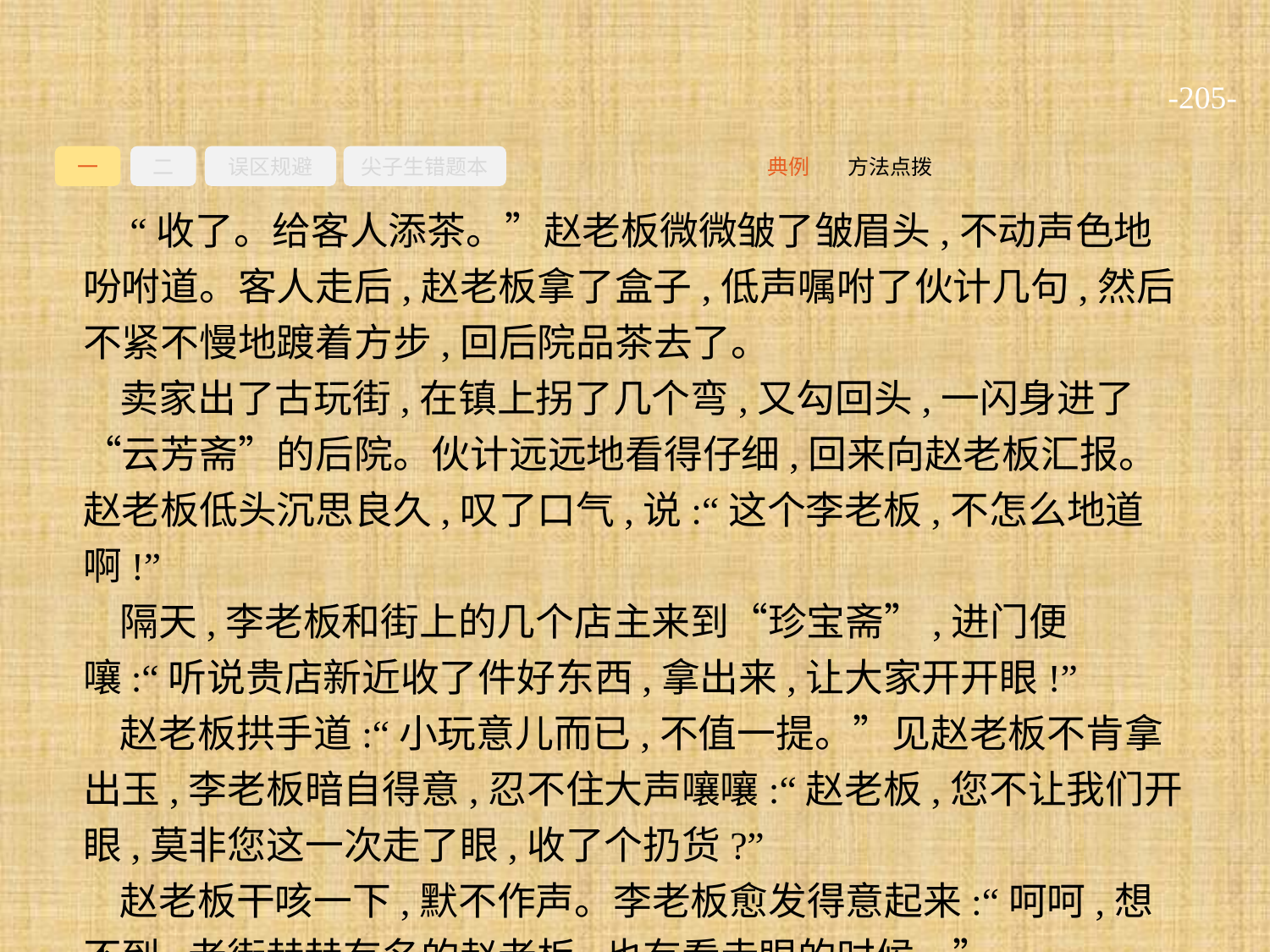

-205-
一
二
误区规避
尖子生错题本
方法点拨
典例
 “收了。给客人添茶。”赵老板微微皱了皱眉头,不动声色地吩咐道。客人走后,赵老板拿了盒子,低声嘱咐了伙计几句,然后不紧不慢地踱着方步,回后院品茶去了。
卖家出了古玩街,在镇上拐了几个弯,又勾回头,一闪身进了“云芳斋”的后院。伙计远远地看得仔细,回来向赵老板汇报。赵老板低头沉思良久,叹了口气,说:“这个李老板,不怎么地道啊!”
隔天,李老板和街上的几个店主来到“珍宝斋”,进门便嚷:“听说贵店新近收了件好东西,拿出来,让大家开开眼!”
赵老板拱手道:“小玩意儿而已,不值一提。”见赵老板不肯拿出玉,李老板暗自得意,忍不住大声嚷嚷:“赵老板,您不让我们开眼,莫非您这一次走了眼,收了个扔货?”
赵老板干咳一下,默不作声。李老板愈发得意起来:“呵呵,想不到,老街赫赫有名的赵老板,也有看走眼的时候。”